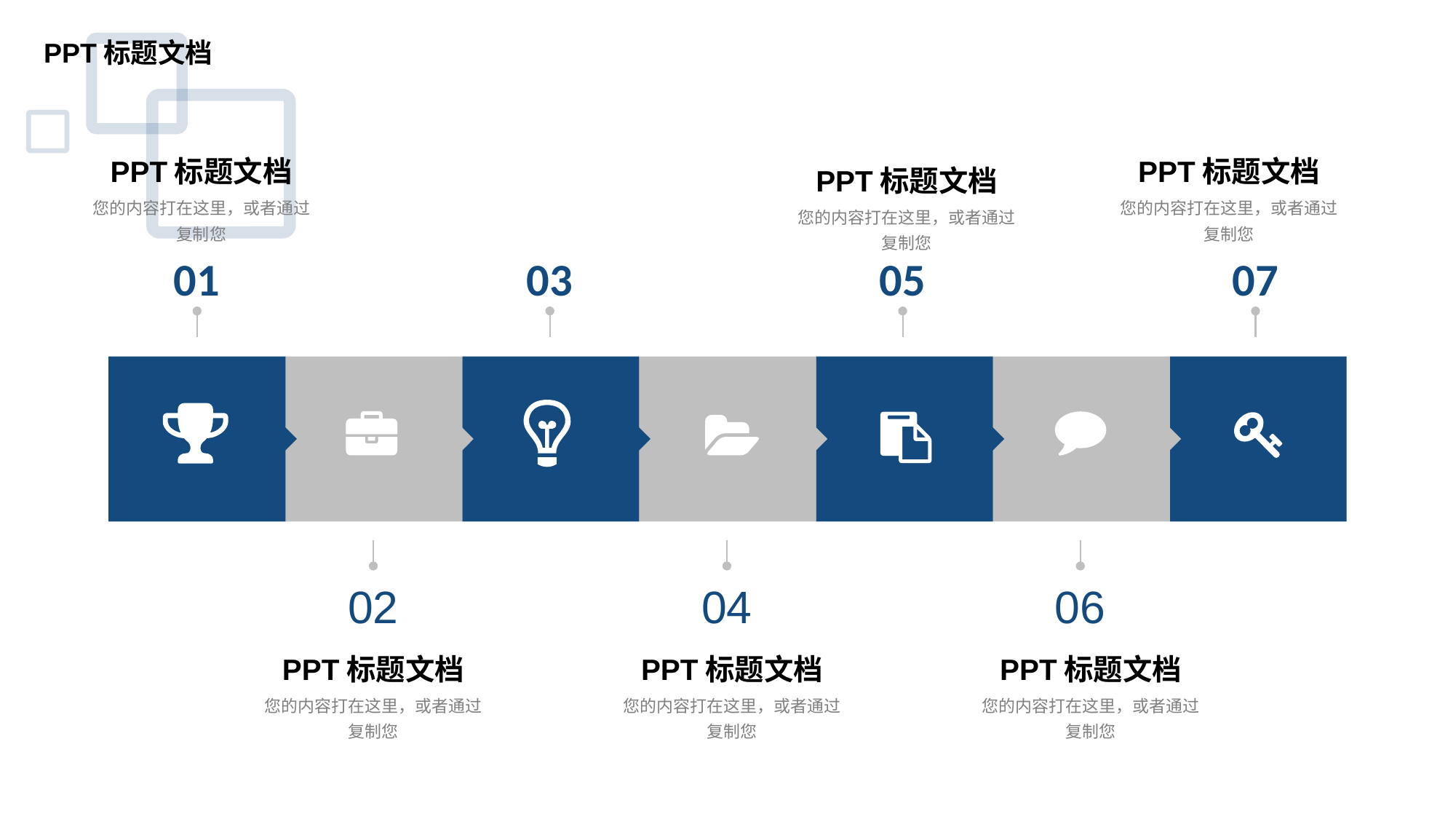

PPT标题文档

PPT标题文档
您的内容打在这里，或者通过复制您
PPT标题文档
您的内容打在这里，或者通过复制您
PPT标题文档
您的内容打在这里，或者通过复制您
01
03
05
07

02
04
06
PPT标题文档
您的内容打在这里，或者通过复制您
PPT标题文档
您的内容打在这里，或者通过复制您
PPT标题文档
您的内容打在这里，或者通过复制您